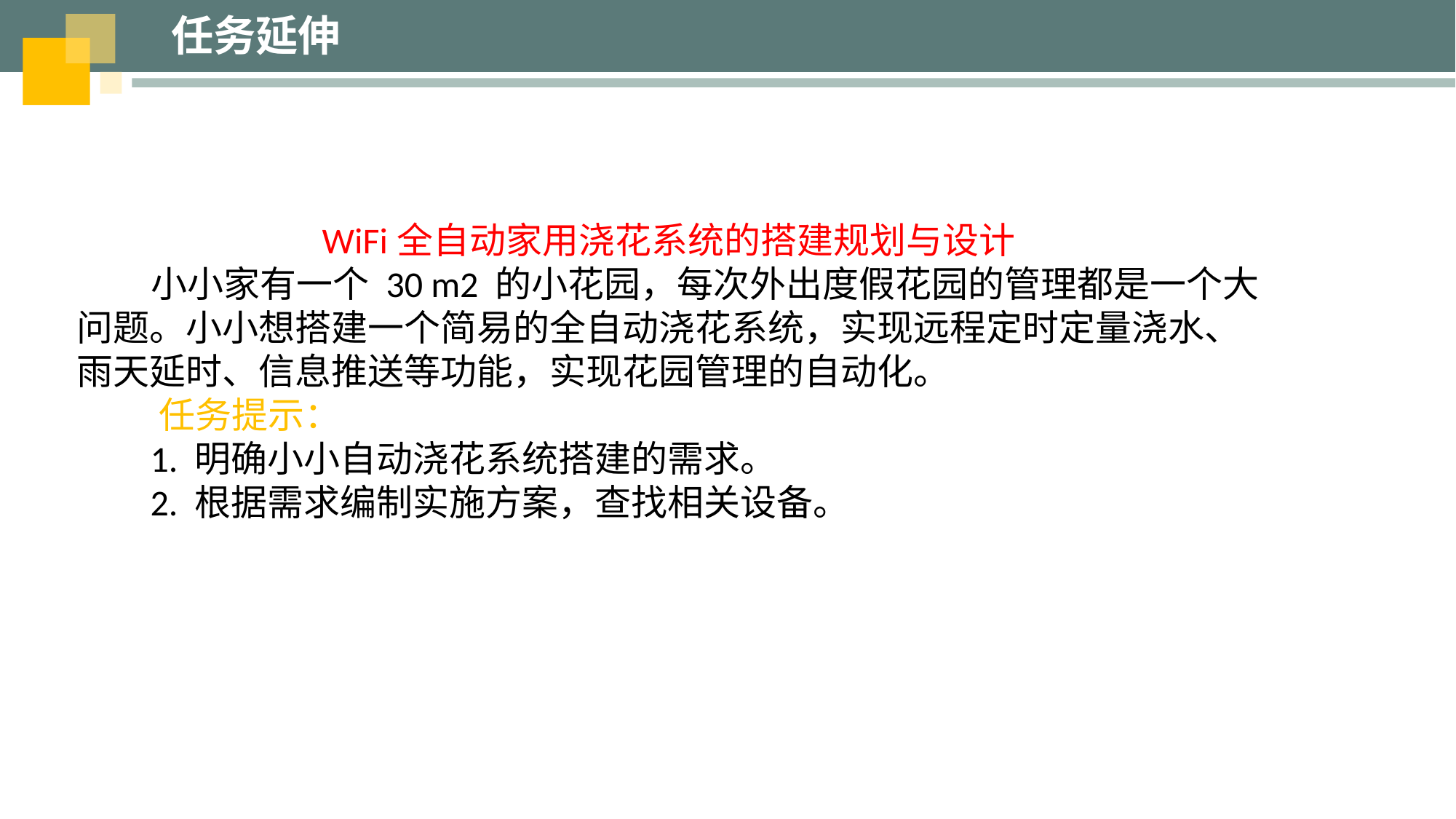

任务延伸

                              WiFi全自动家用浇花系统的搭建规划与设计
        小小家有一个 30 m2 的小花园，每次外出度假花园的管理都是一个大问题。小小想搭建一个简易的全自动浇花系统，实现远程定时定量浇水、雨天延时、信息推送等功能，实现花园管理的自动化。
         任务提示：
         1. 明确小小自动浇花系统搭建的需求。
         2. 根据需求编制实施方案，查找相关设备。